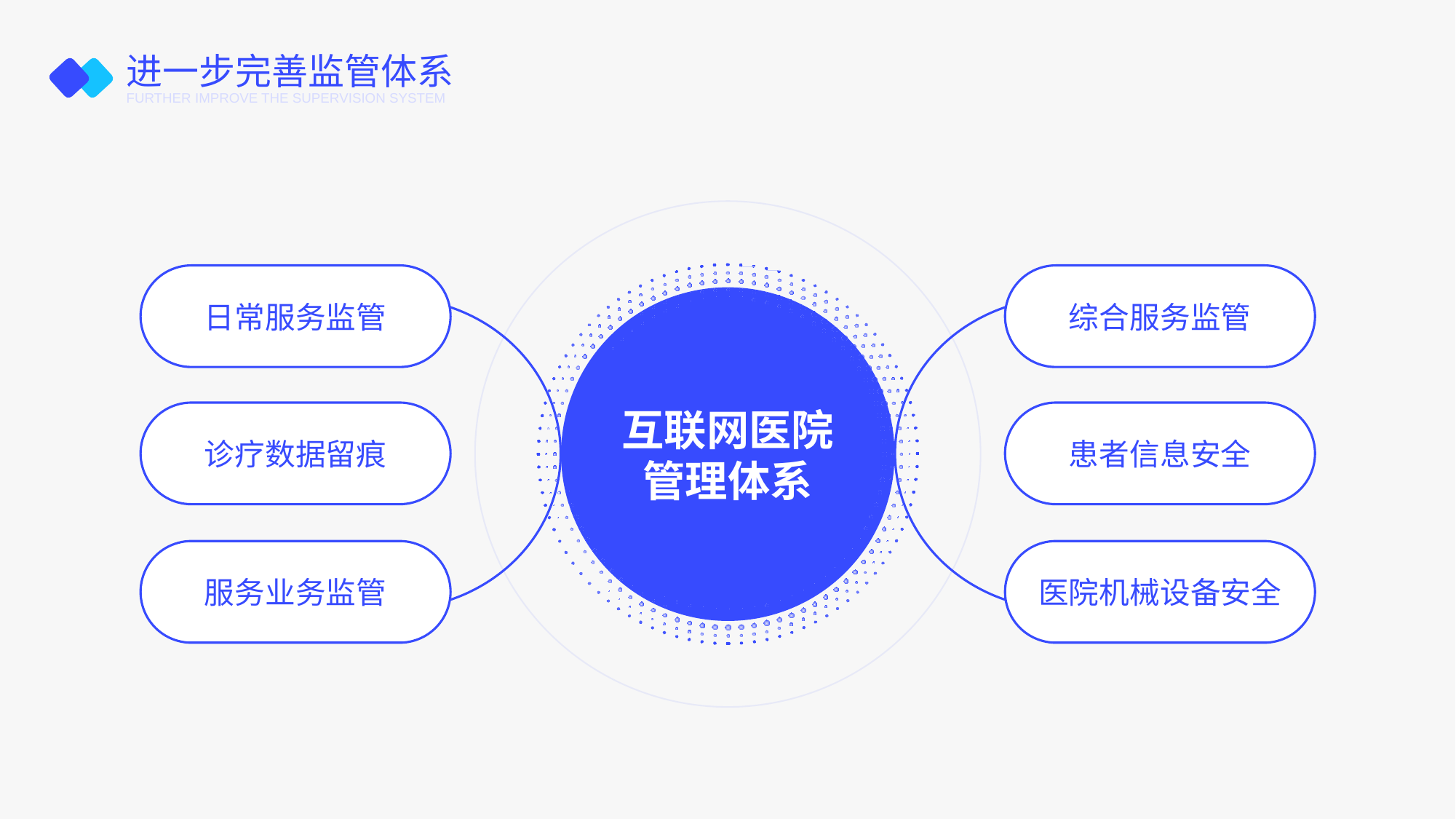

# 进一步完善监管体系
FURTHER IMPROVE THE SUPERVISION SYSTEM

日常服务监管
综合服务监管
互联网医院
管理体系

诊疗数据留痕
患者信息安全
服务业务监管
医院机械设备安全